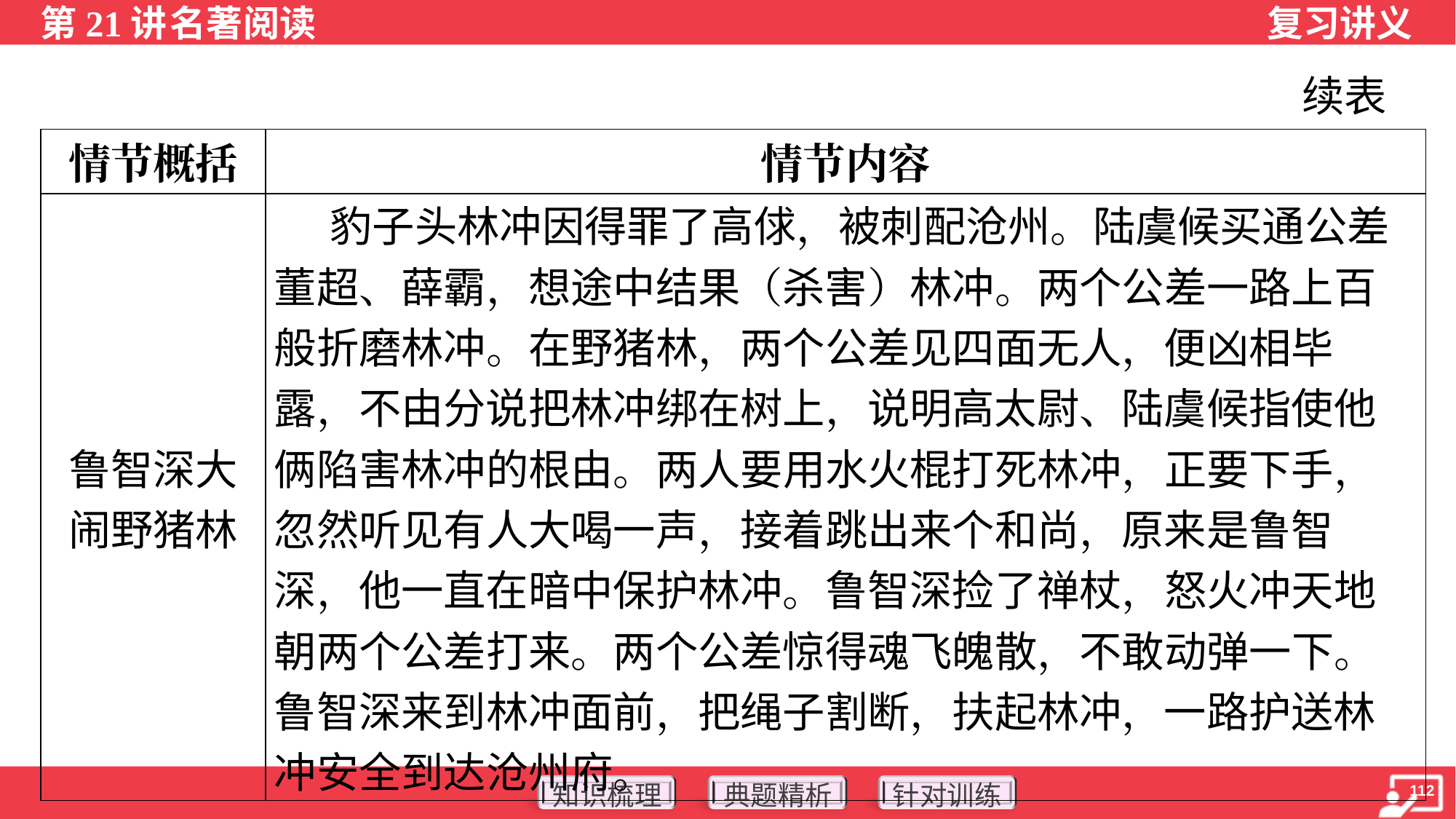

续表
| 情节概括 | 情节内容 |
| --- | --- |
| 鲁智深大 闹野猪林 | 豹子头林冲因得罪了高俅，被刺配沧州。陆虞候买通公差董超、薛霸，想途中结果（杀害）林冲。两个公差一路上百般折磨林冲。在野猪林，两个公差见四面无人，便凶相毕露，不由分说把林冲绑在树上，说明高太尉、陆虞候指使他俩陷害林冲的根由。两人要用水火棍打死林冲，正要下手，忽然听见有人大喝一声，接着跳出来个和尚，原来是鲁智深，他一直在暗中保护林冲。鲁智深捡了禅杖，怒火冲天地朝两个公差打来。两个公差惊得魂飞魄散，不敢动弹一下。鲁智深来到林冲面前，把绳子割断，扶起林冲，一路护送林冲安全到达沧州府。 |